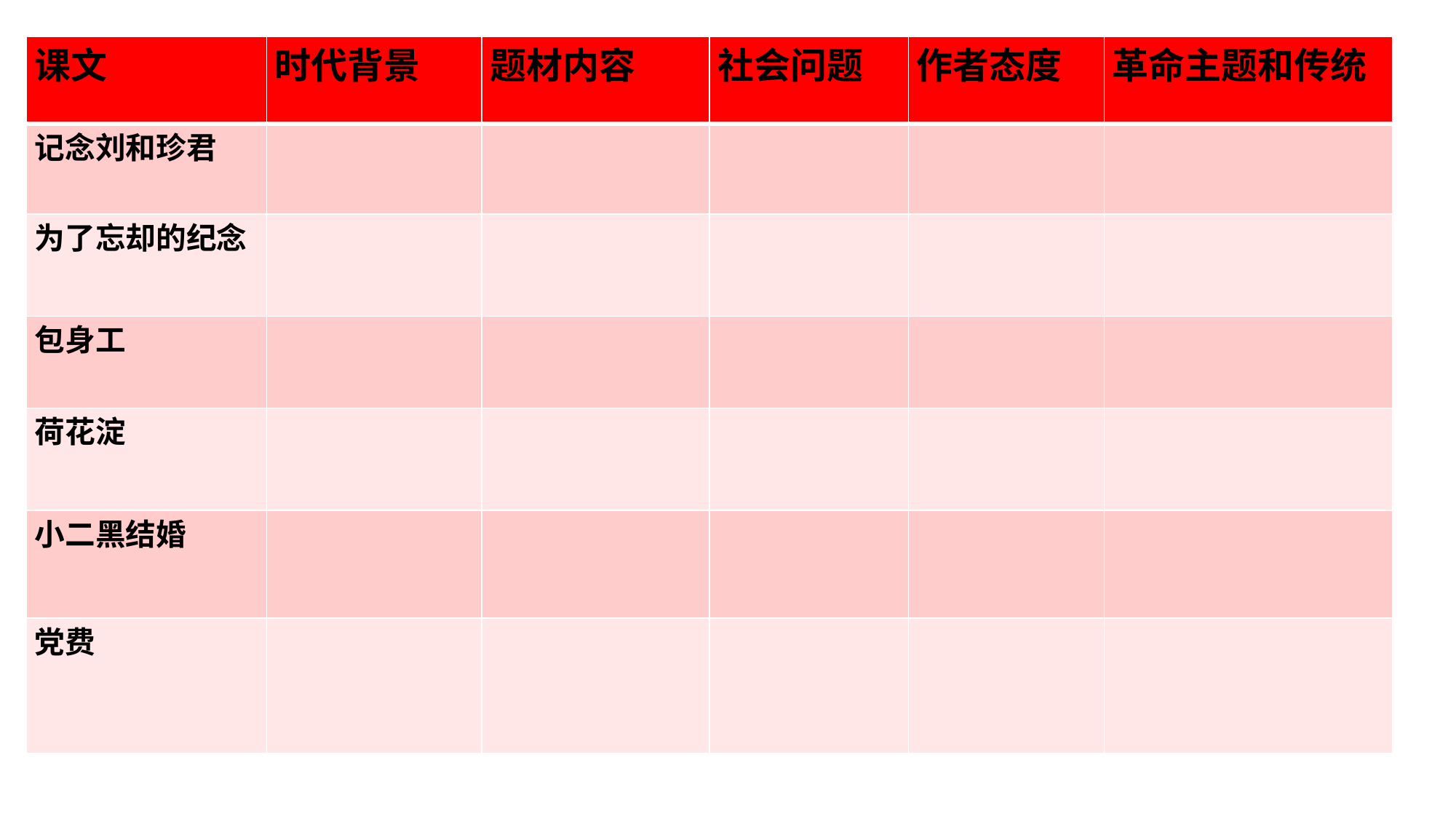

| 课文 | 时代背景 | 题材内容 | 社会问题 | 作者态度 | 革命主题和传统 |
| --- | --- | --- | --- | --- | --- |
| 记念刘和珍君 |  |  |  |  |  |
| 为了忘却的纪念 |  |  |  |  |  |
| 包身工 |  |  |  |  |  |
| 荷花淀 |  |  |  |  |  |
| 小二黑结婚 |  |  |  |  |  |
| 党费 |  |  |  |  |  |